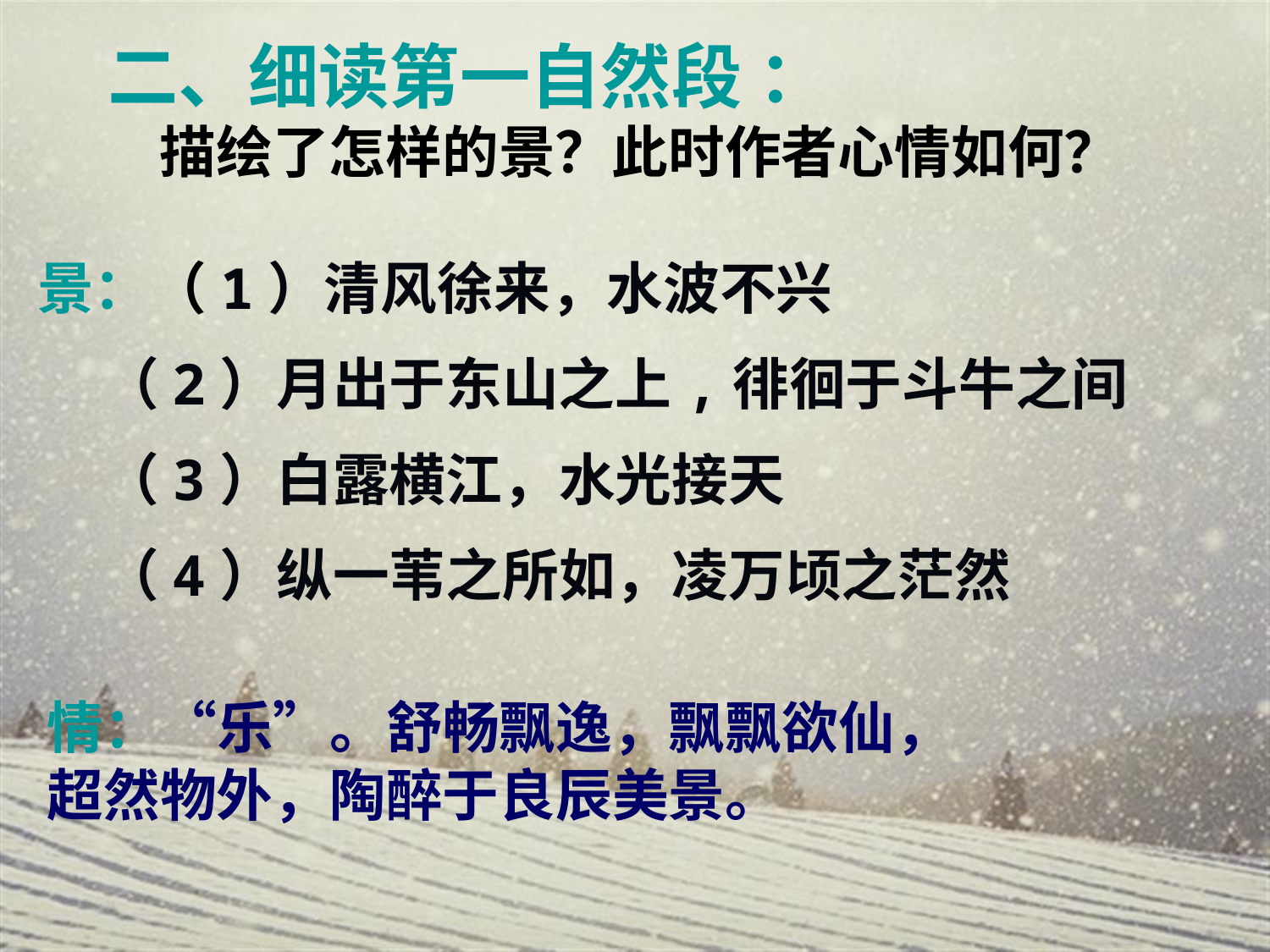

二、细读第一自然段 ：
   描绘了怎样的景？此时作者心情如何？

景：（1）清风徐来，水波不兴
    （2）月出于东山之上,徘徊于斗牛之间
    （3）白露横江，水光接天
    （4）纵一苇之所如，凌万顷之茫然

情：“乐”。舒畅飘逸，飘飘欲仙，超然物外，陶醉于良辰美景。